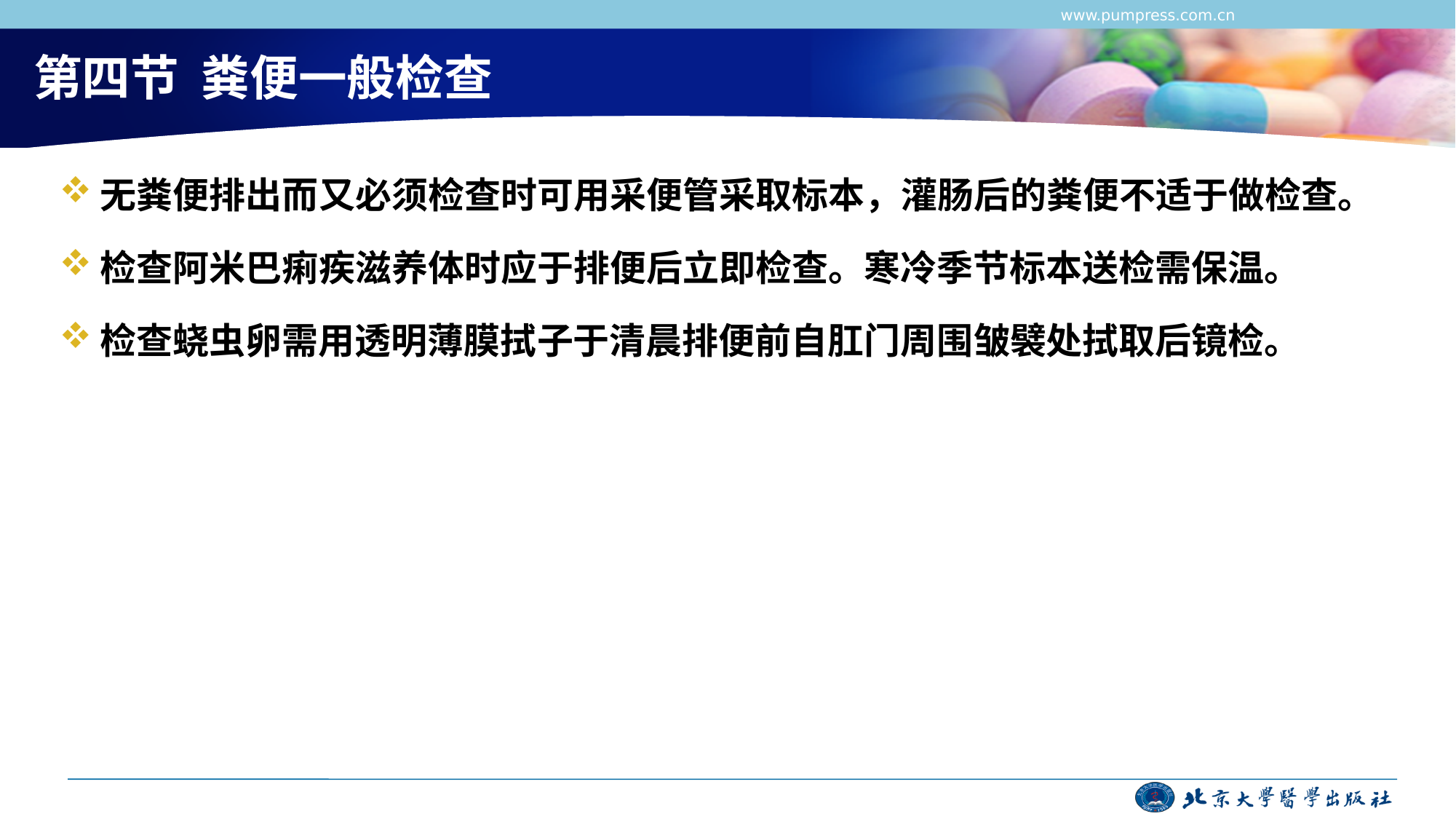

第四节  粪便一般检查
无粪便排出而又必须检查时可用采便管采取标本，灌肠后的粪便不适于做检查。
检查阿米巴痢疾滋养体时应于排便后立即检查。寒冷季节标本送检需保温。
检查蛲虫卵需用透明薄膜拭子于清晨排便前自肛门周围皱襞处拭取后镜检。

www.pumpress.com.cn